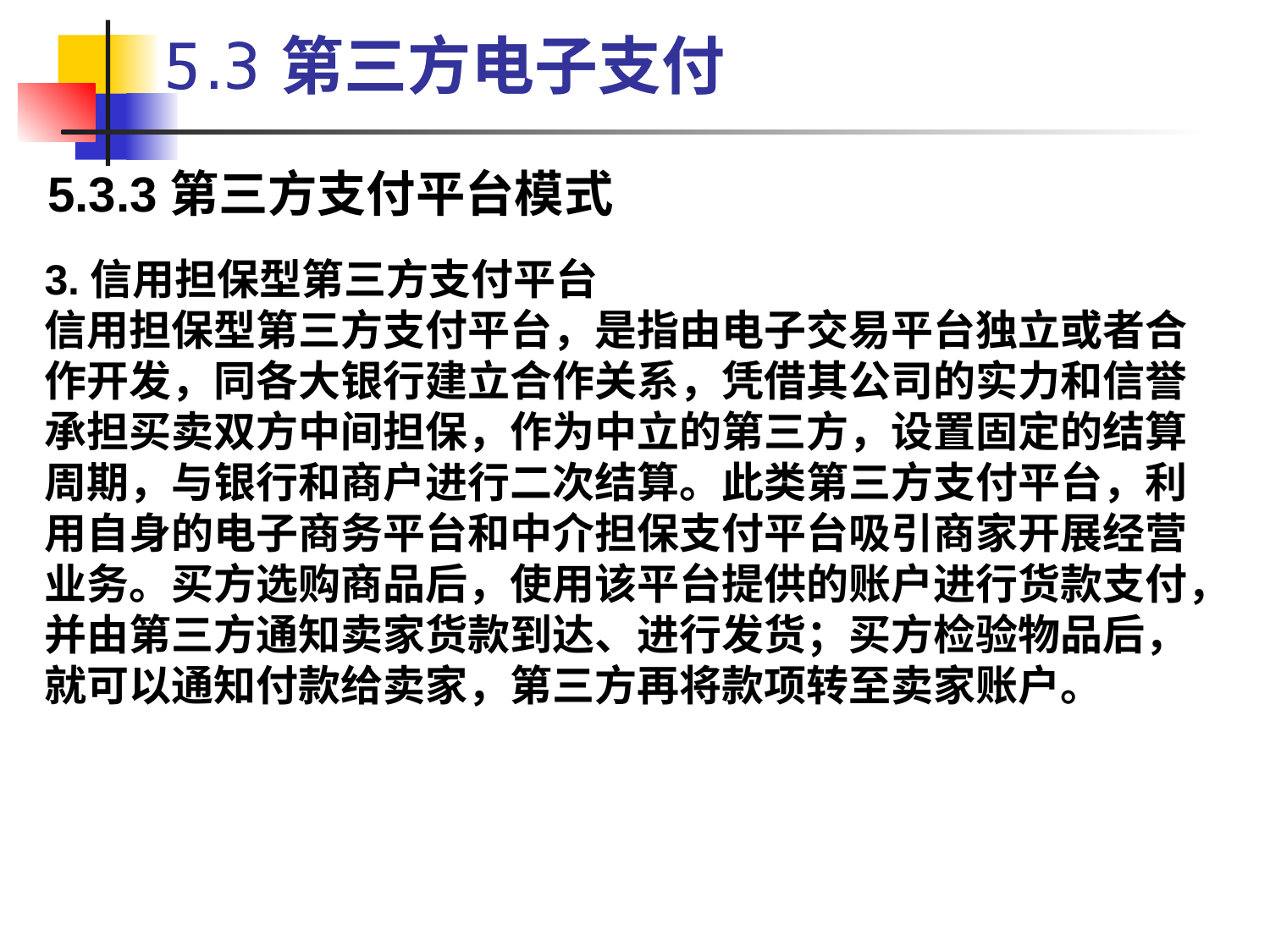

5.3第三方电子支付
5.3.3第三方支付平台模式
3.信用担保型第三方支付平台
信用担保型第三方支付平台，是指由电子交易平台独立或者合作开发，同各大银行建立合作关系，凭借其公司的实力和信誉承担买卖双方中间担保，作为中立的第三方，设置固定的结算周期，与银行和商户进行二次结算。此类第三方支付平台，利用自身的电子商务平台和中介担保支付平台吸引商家开展经营业务。买方选购商品后，使用该平台提供的账户进行货款支付，并由第三方通知卖家货款到达、进行发货；买方检验物品后，就可以通知付款给卖家，第三方再将款项转至卖家账户。